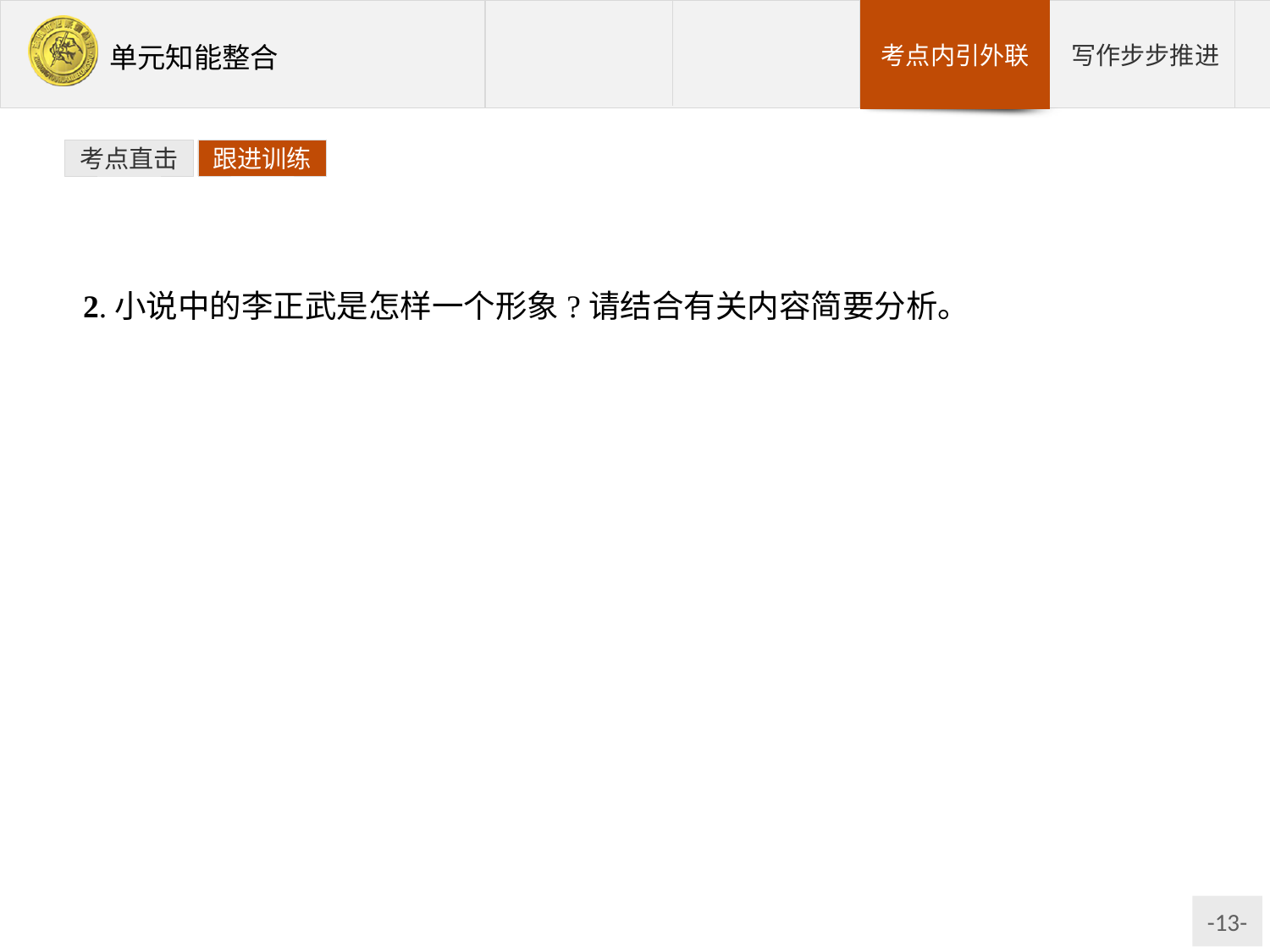

考点直击
跟进训练
2.小说中的李正武是怎样一个形象?请结合有关内容简要分析。
思路解析:对小说人物形象的概括分析,要抓住人物的身份、性格、品行,注意结合小说的情节。
参考答案:小说中的李正武是一个迷恋古董、爱占便宜,精明但没有泯灭亲情和良知的小市民形象。他发现青花瓷碗是古董时,想方设法偷走;得知二叔二婶上门时,想方设法拖延。表现了他精明奸猾的一面。但当得知二婶病况和心情后,能担当为二婶治病的责任,并在事后说出了真情,又表现出有良知、勇于承担责任,能改正错误的一面。